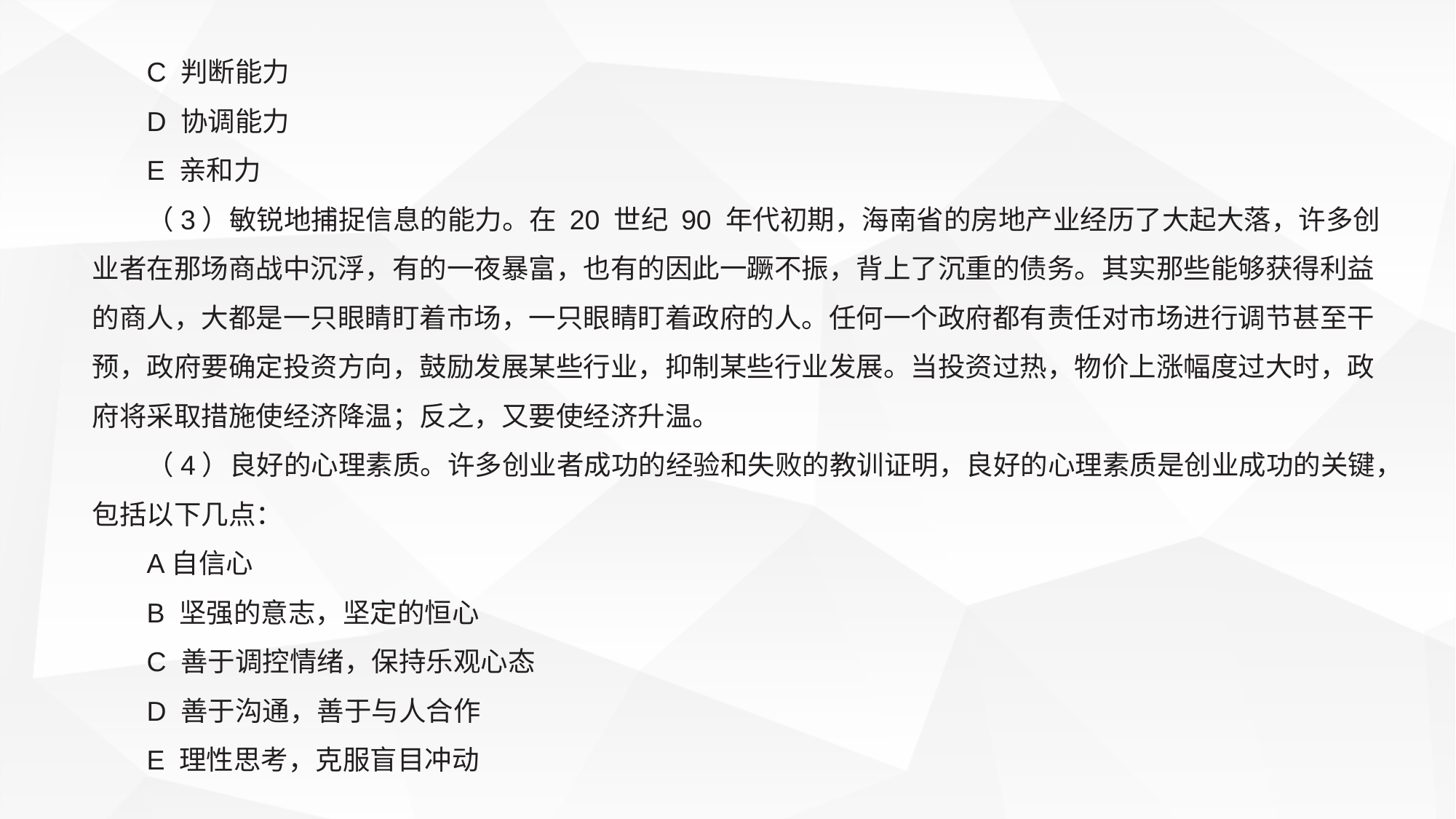

C 判断能力
D 协调能力
E 亲和力
（3）敏锐地捕捉信息的能力。在 20 世纪 90 年代初期，海南省的房地产业经历了大起大落，许多创业者在那场商战中沉浮，有的一夜暴富，也有的因此一蹶不振，背上了沉重的债务。其实那些能够获得利益的商人，大都是一只眼睛盯着市场，一只眼睛盯着政府的人。任何一个政府都有责任对市场进行调节甚至干预，政府要确定投资方向，鼓励发展某些行业，抑制某些行业发展。当投资过热，物价上涨幅度过大时，政府将采取措施使经济降温；反之，又要使经济升温。
（4）良好的心理素质。许多创业者成功的经验和失败的教训证明，良好的心理素质是创业成功的关键，包括以下几点：
A自信心
B 坚强的意志，坚定的恒心
C 善于调控情绪，保持乐观心态
D 善于沟通，善于与人合作
E 理性思考，克服盲目冲动